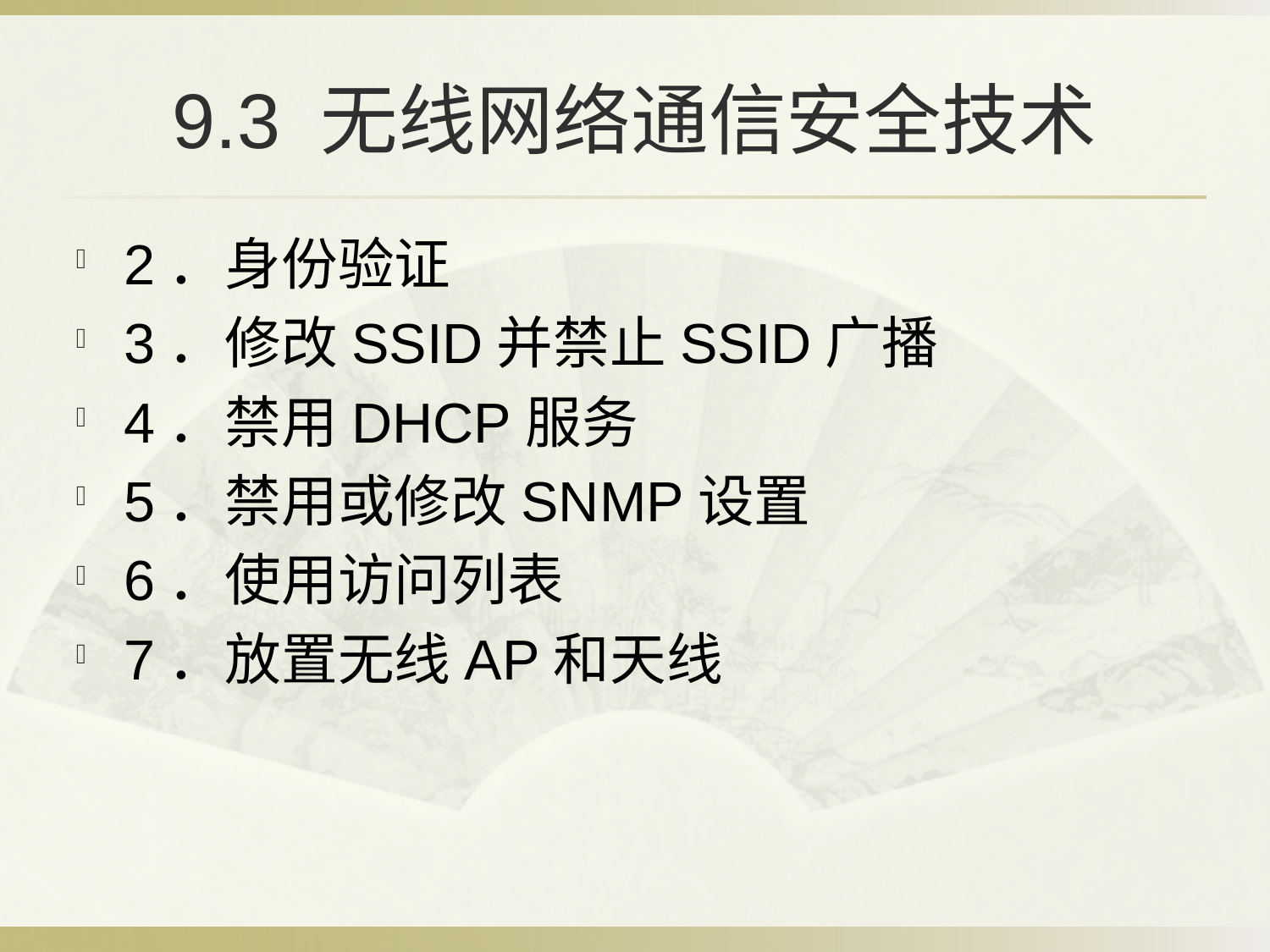

# 9.3 无线网络通信安全技术
2．身份验证
3．修改SSID并禁止SSID广播
4．禁用DHCP服务
5．禁用或修改SNMP设置
6．使用访问列表
7．放置无线AP和天线